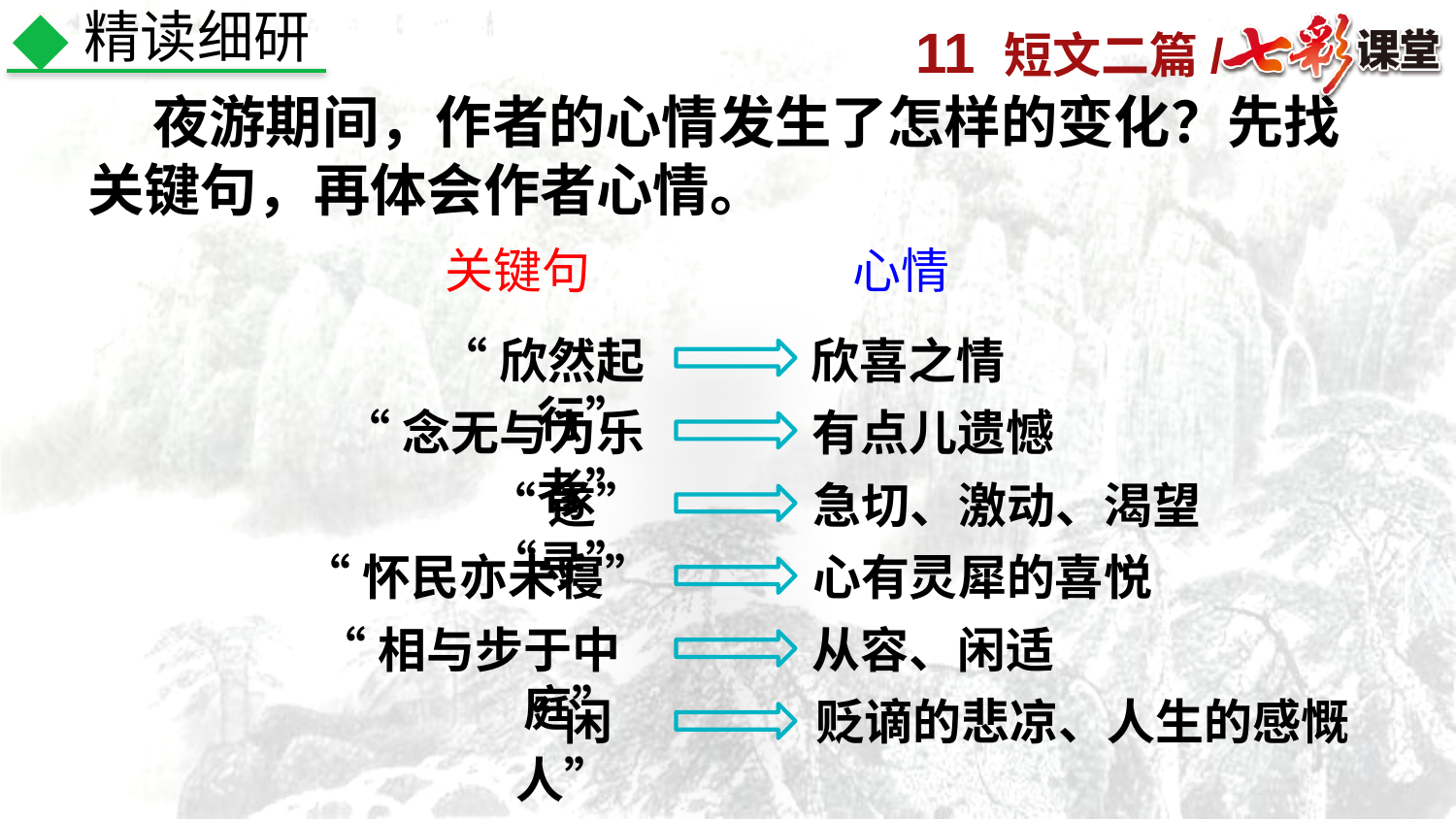

精读细研

    夜游期间，作者的心情发生了怎样的变化？先找关键句，再体会作者心情。
关键句
心情
“欣然起行”
欣喜之情

“念无与为乐者”
有点儿遗憾

“遂”“寻”
急切、激动、渴望

“怀民亦未寝”
心有灵犀的喜悦

“相与步于中庭”
从容、闲适

贬谪的悲凉、人生的感慨
“闲人”